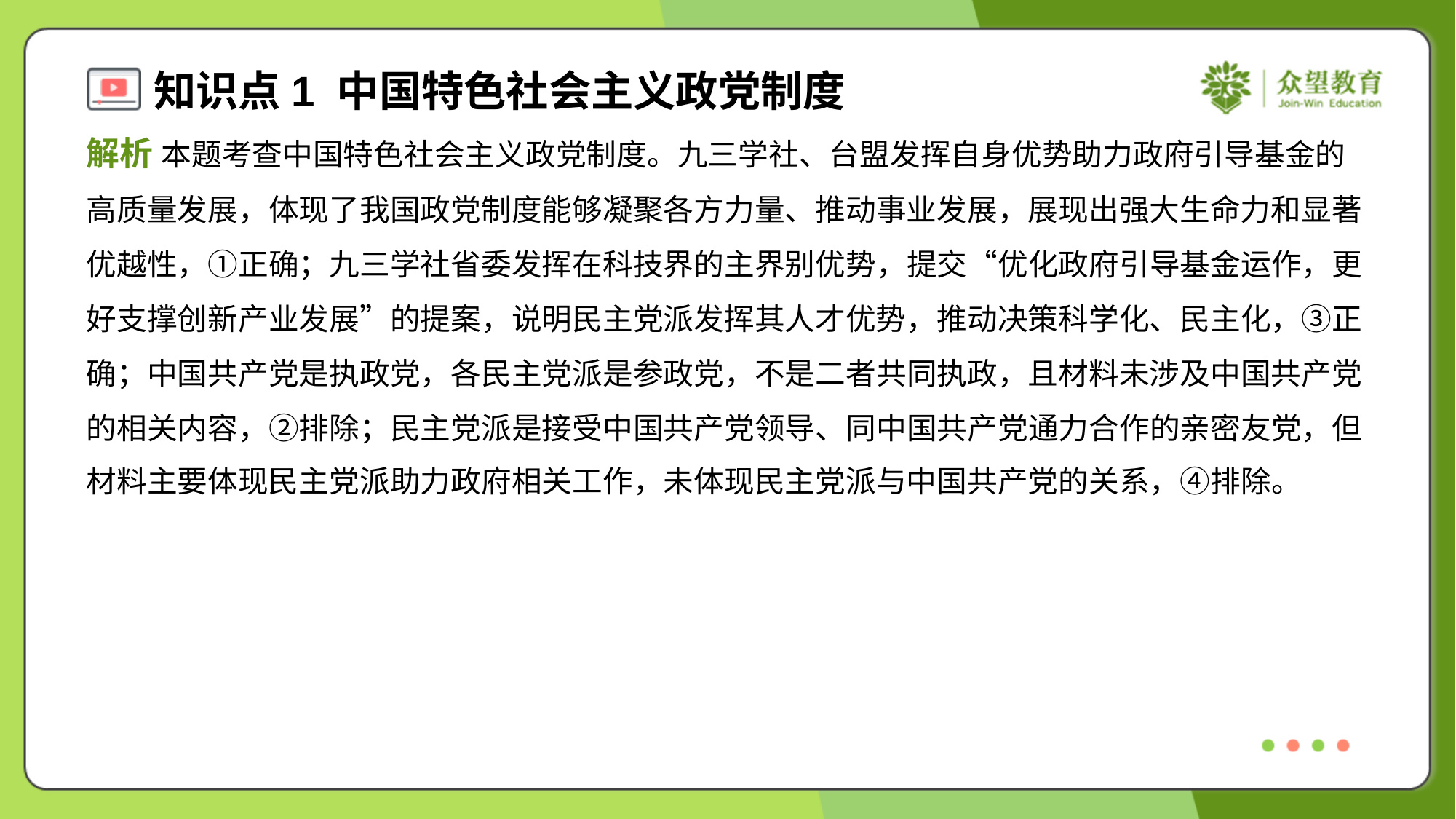

解析 本题考查中国特色社会主义政党制度。九三学社、台盟发挥自身优势助力政府引导基金的
高质量发展，体现了我国政党制度能够凝聚各方力量、推动事业发展，展现出强大生命力和显著
优越性，①正确；九三学社省委发挥在科技界的主界别优势，提交“优化政府引导基金运作，更
好支撑创新产业发展”的提案，说明民主党派发挥其人才优势，推动决策科学化、民主化，③正
确；中国共产党是执政党，各民主党派是参政党，不是二者共同执政，且材料未涉及中国共产党
的相关内容，②排除；民主党派是接受中国共产党领导、同中国共产党通力合作的亲密友党，但
材料主要体现民主党派助力政府相关工作，未体现民主党派与中国共产党的关系，④排除。